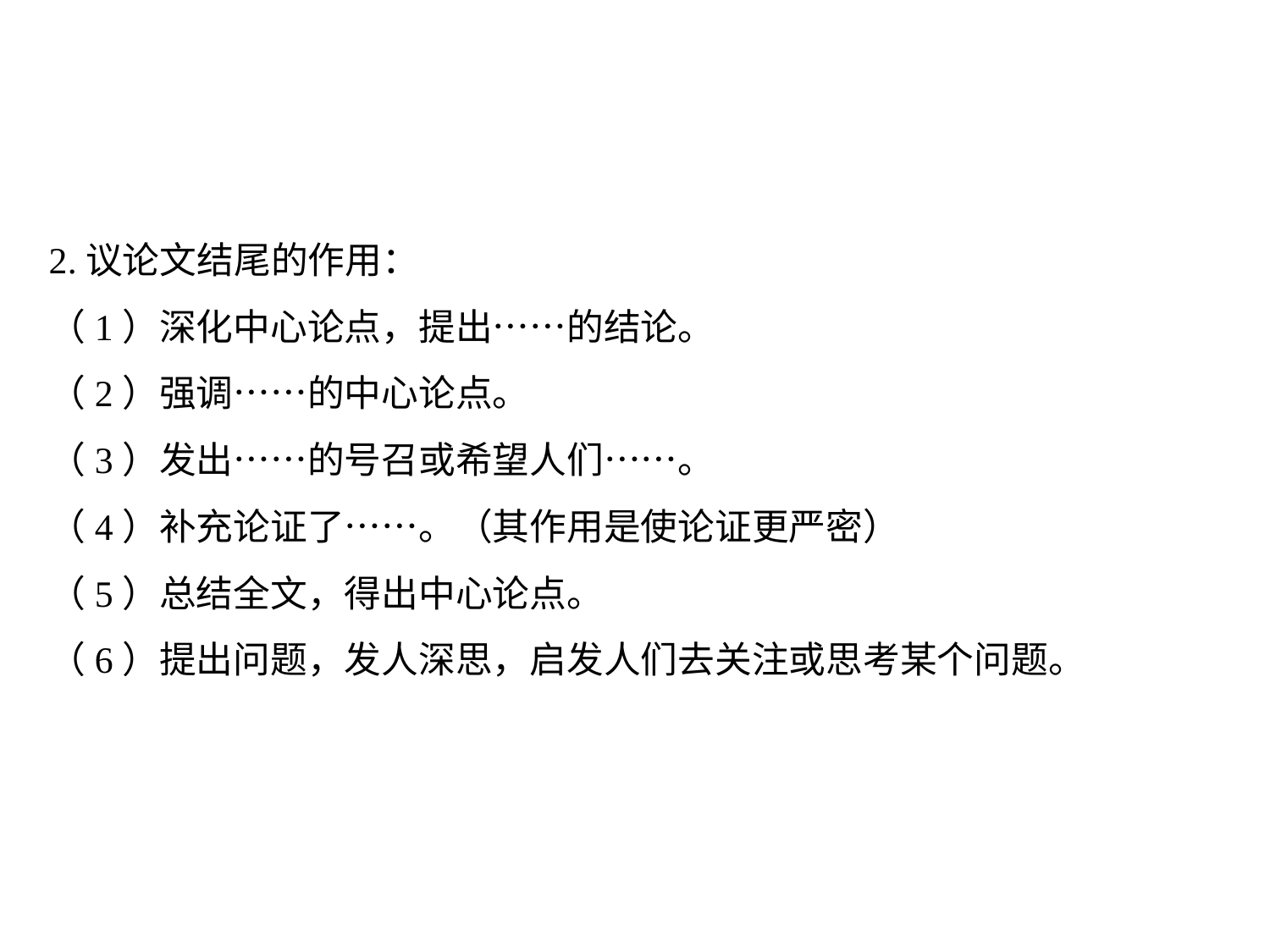

2.议论文结尾的作用：
（1）深化中心论点，提出……的结论。
（2）强调……的中心论点。
（3）发出……的号召或希望人们……。
（4）补充论证了……。（其作用是使论证更严密）
（5）总结全文，得出中心论点。
（6）提出问题，发人深思，启发人们去关注或思考某个问题。